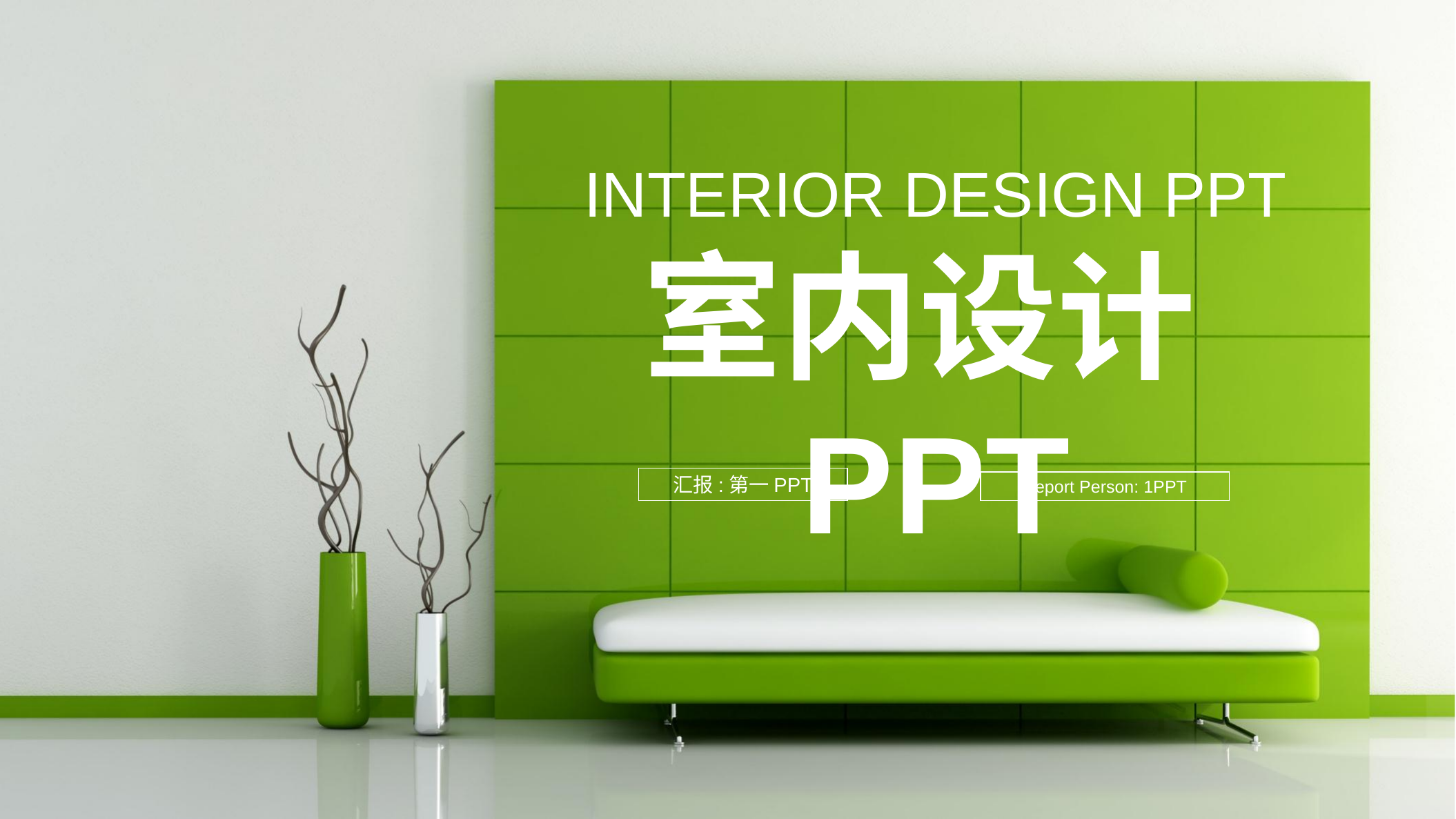

INTERIOR DESIGN PPT
室内设计PPT
汇报:第一PPT
Report Person: 1PPT